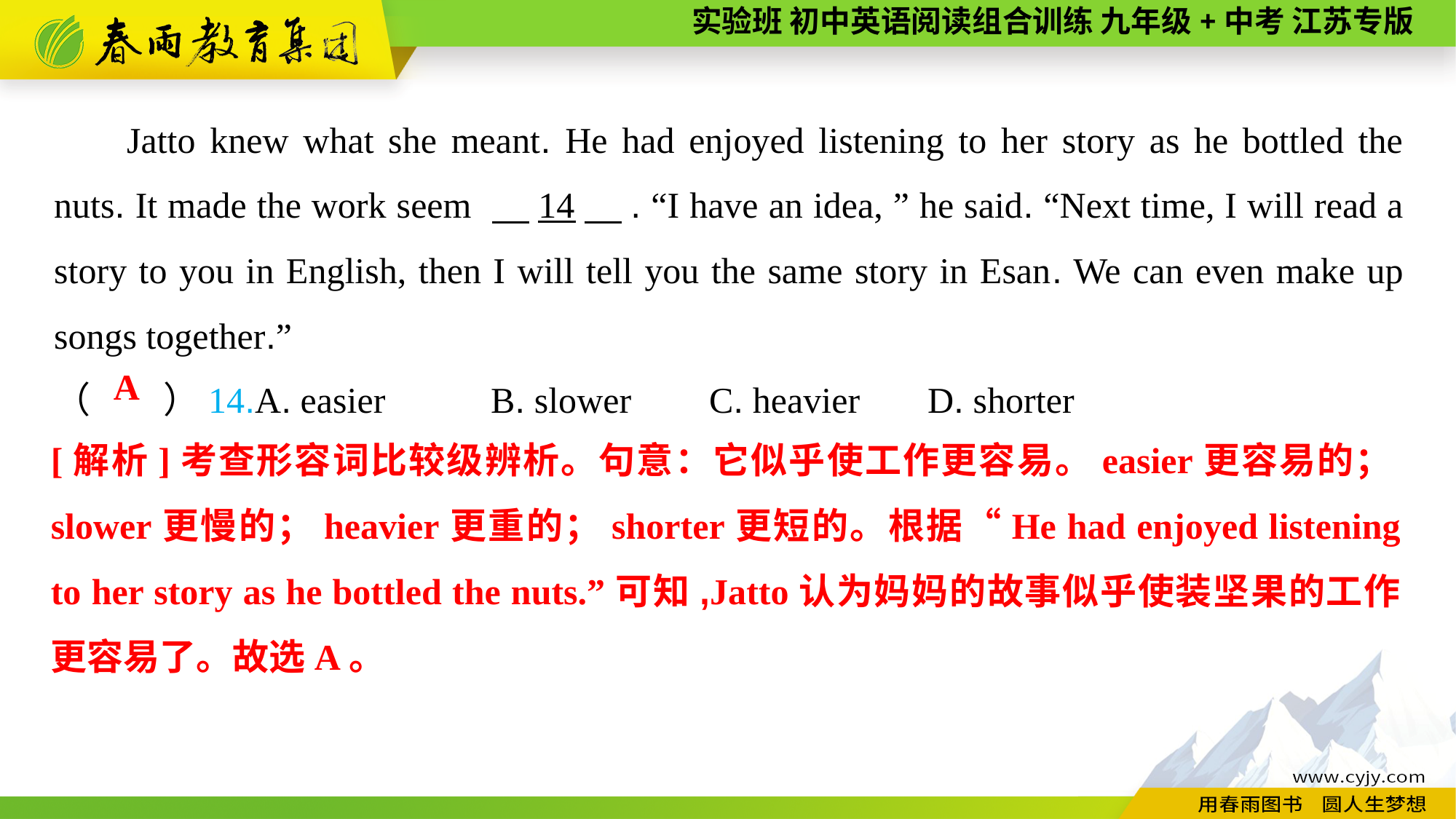

Jatto knew what she meant. He had enjoyed listening to her story as he bottled the nuts. It made the work seem 　14　. “I have an idea, ” he said. “Next time, I will read a story to you in English, then I will tell you the same story in Esan. We can even make up songs together.”
（　　）14.A. easier	B. slower	C. heavier	D. shorter
A
[解析]考查形容词比较级辨析。句意：它似乎使工作更容易。easier更容易的；slower更慢的；heavier更重的；shorter更短的。根据“He had enjoyed listening to her story as he bottled the nuts.”可知,Jatto认为妈妈的故事似乎使装坚果的工作更容易了。故选A。